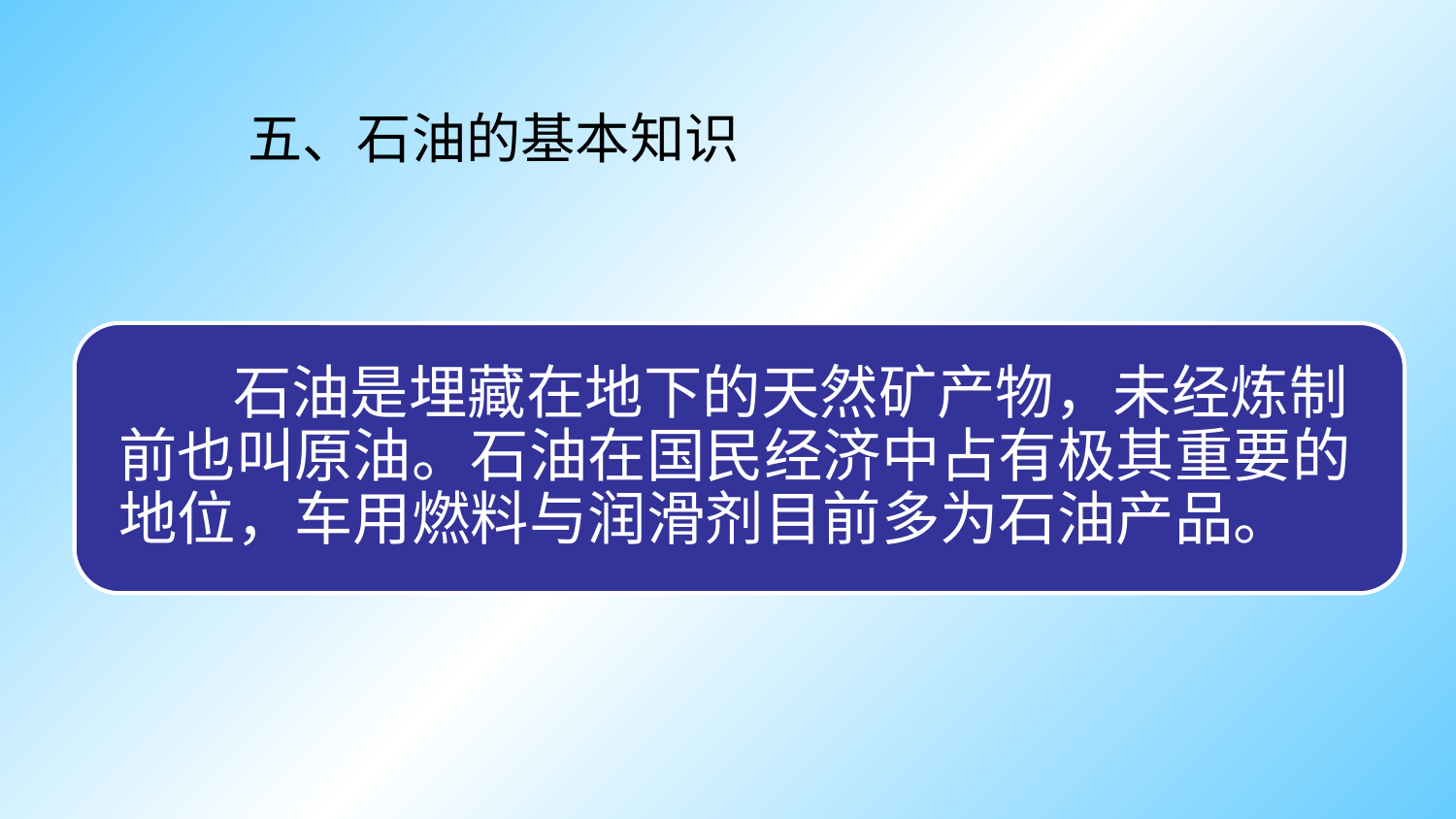

# 五、石油的基本知识
石油是埋藏在地下的天然矿产物，未经炼制前也叫原油。石油在国民经济中占有极其重要的地位，车用燃料与润滑剂目前多为石油产品。